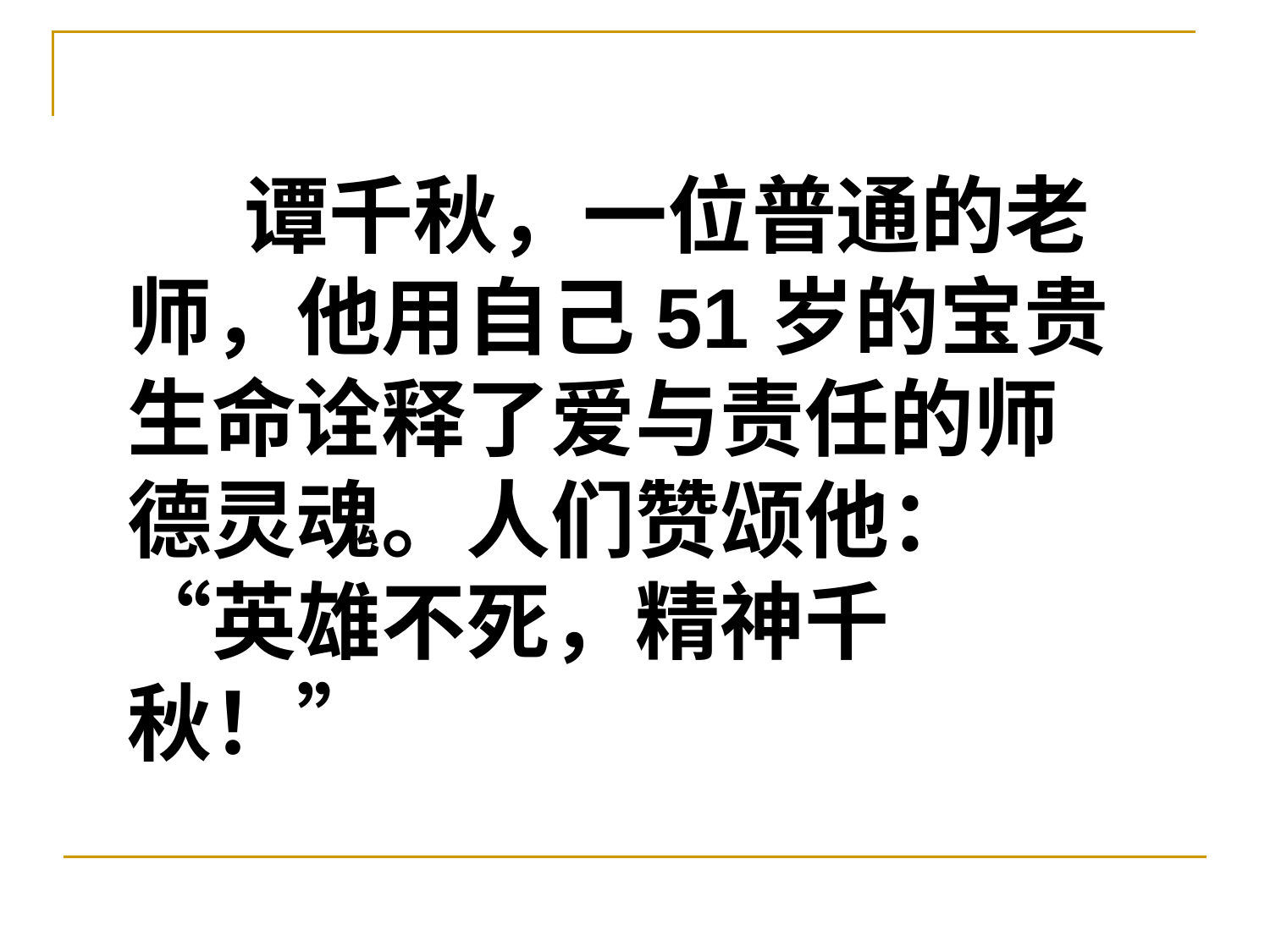

谭千秋，一位普通的老师，他用自己51岁的宝贵生命诠释了爱与责任的师德灵魂。人们赞颂他：“英雄不死，精神千秋！”